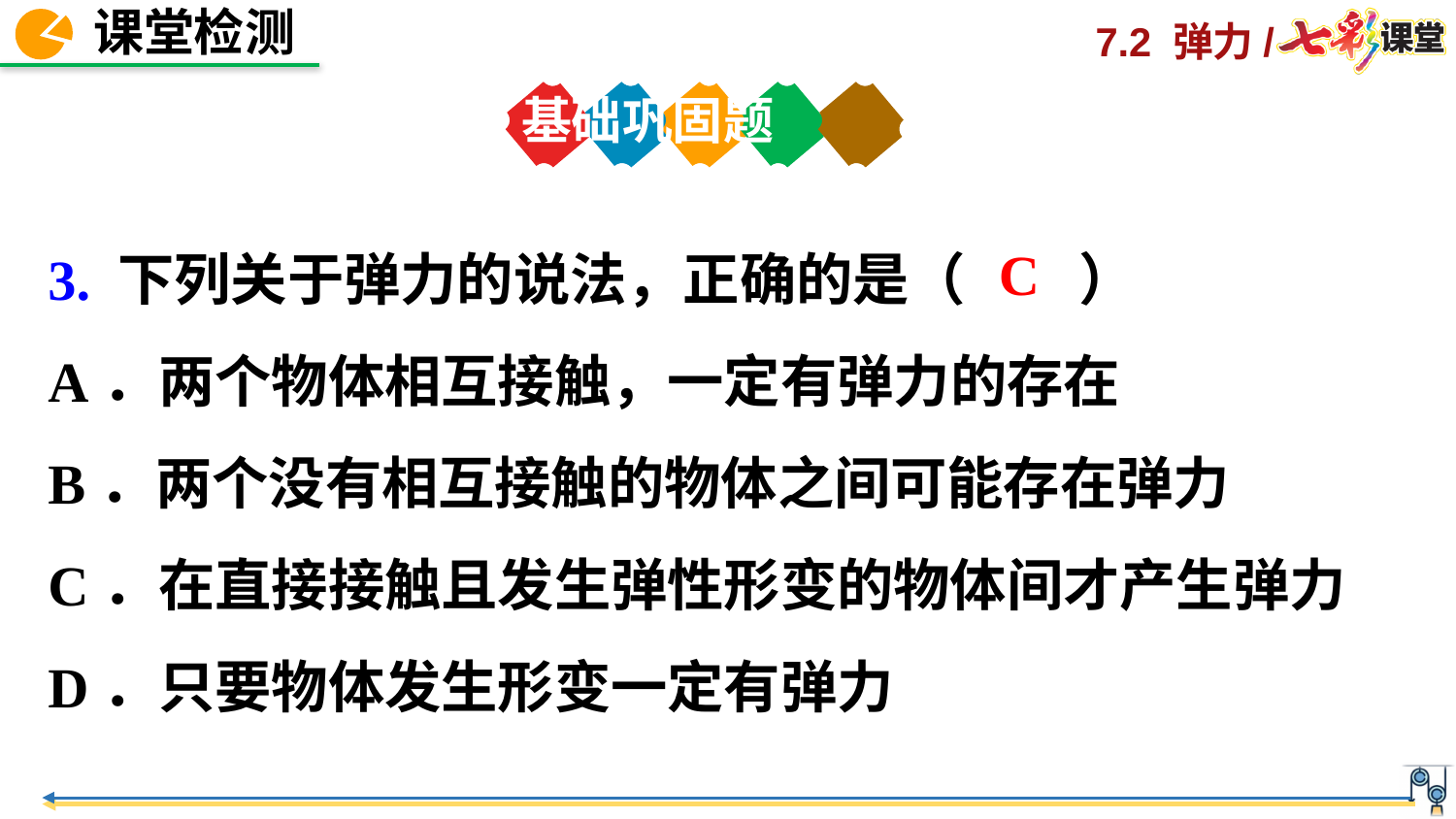

基础巩固题

C
3. 下列关于弹力的说法，正确的是（　　）
A．两个物体相互接触，一定有弹力的存在
B．两个没有相互接触的物体之间可能存在弹力
C．在直接接触且发生弹性形变的物体间才产生弹力
D．只要物体发生形变一定有弹力